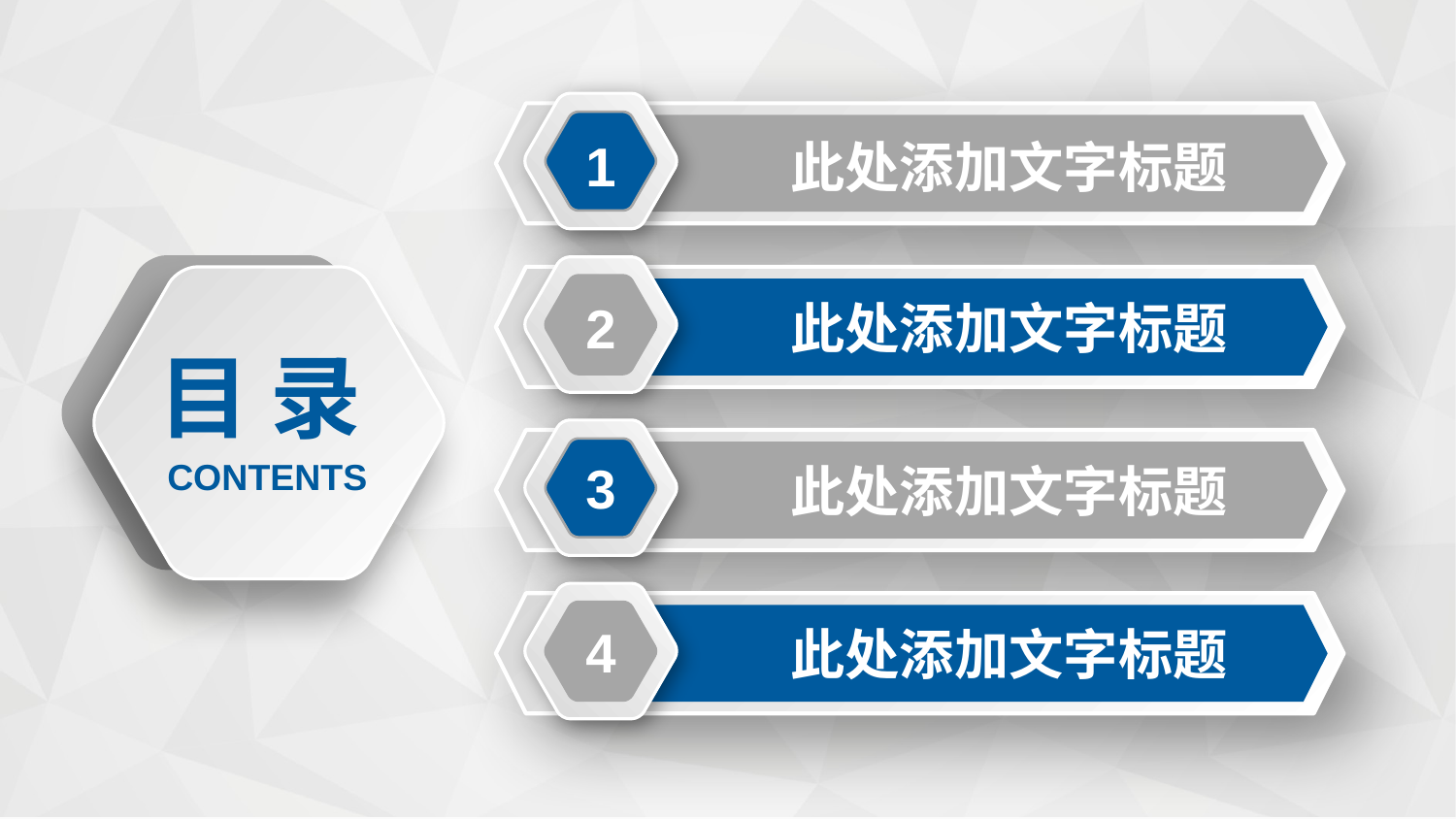

1
此处添加文字标题

2
此处添加文字标题
目 录

CONTENTS
3
此处添加文字标题

4
此处添加文字标题